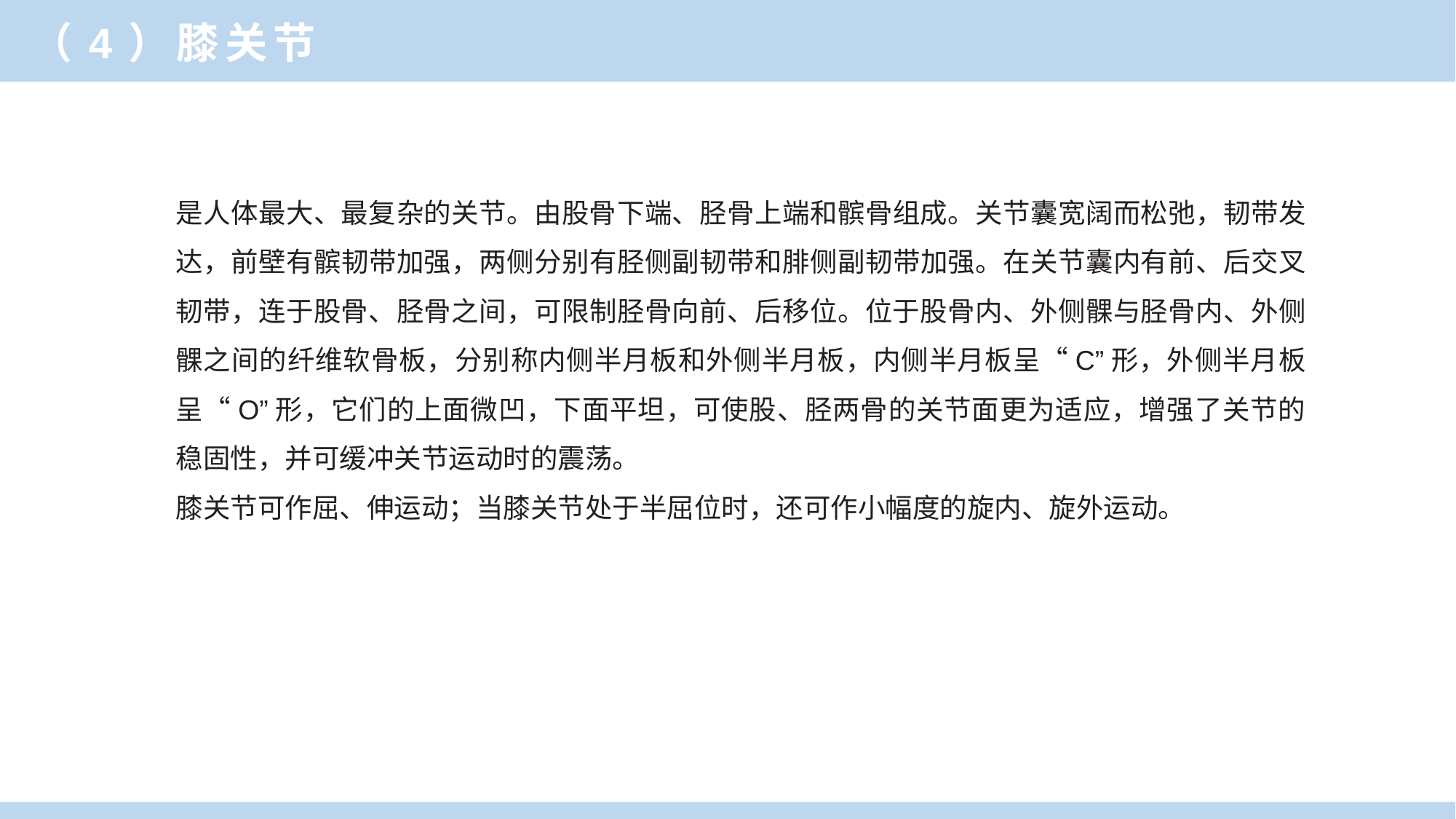

（4）膝关节

是人体最大、最复杂的关节。由股骨下端、胫骨上端和髌骨组成。关节囊宽阔而松弛，韧带发达，前壁有髌韧带加强，两侧分别有胫侧副韧带和腓侧副韧带加强。在关节囊内有前、后交叉韧带，连于股骨、胫骨之间，可限制胫骨向前、后移位。位于股骨内、外侧髁与胫骨内、外侧髁之间的纤维软骨板，分别称内侧半月板和外侧半月板，内侧半月板呈“C”形，外侧半月板呈“O”形，它们的上面微凹，下面平坦，可使股、胫两骨的关节面更为适应，增强了关节的稳固性，并可缓冲关节运动时的震荡。
膝关节可作屈、伸运动；当膝关节处于半屈位时，还可作小幅度的旋内、旋外运动。